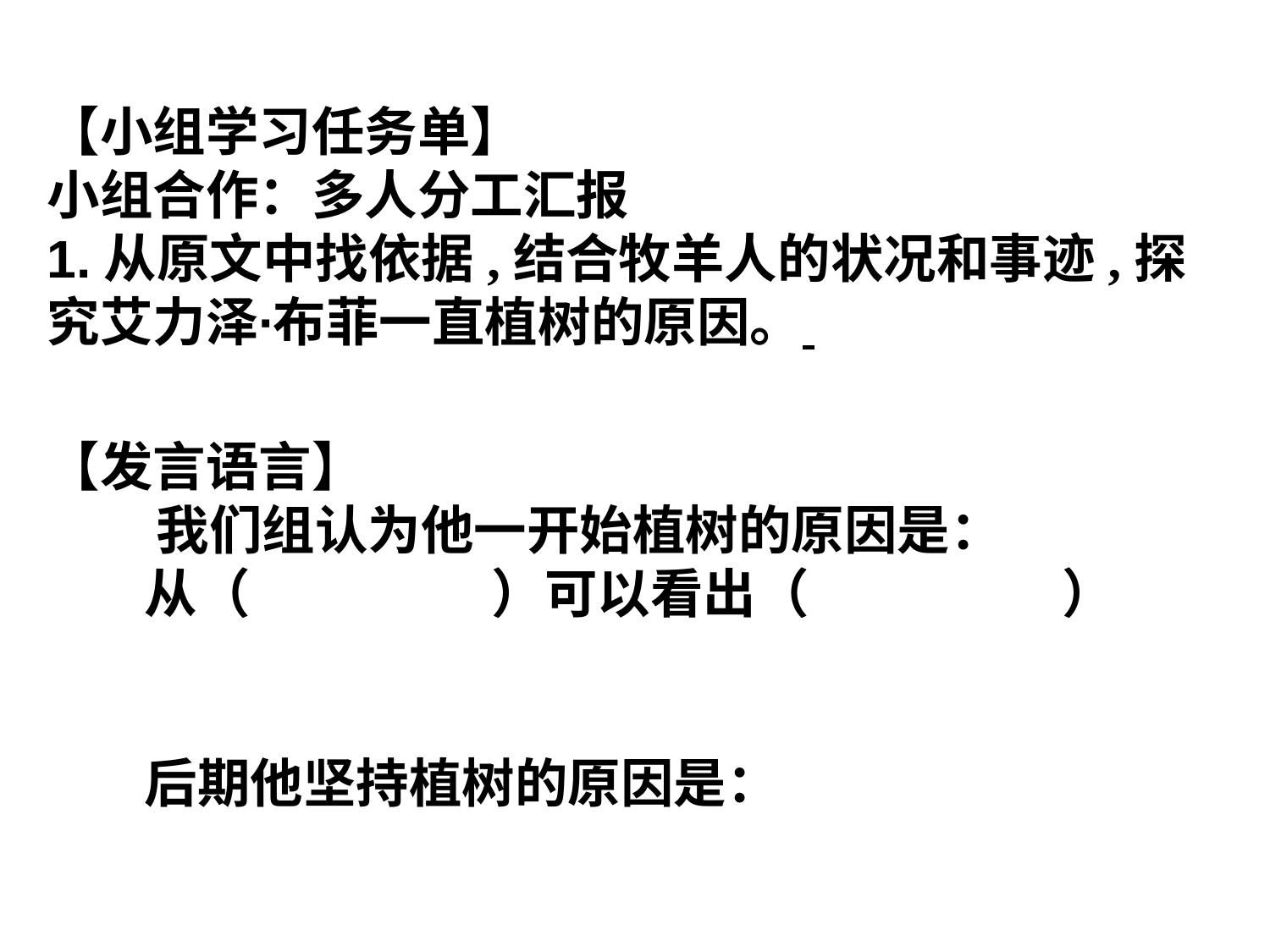

【小组学习任务单】
小组合作：多人分工汇报
1.从原文中找依据,结合牧羊人的状况和事迹,探究艾力泽∙布菲一直植树的原因。
【发言语言】
        我们组认为他一开始植树的原因是：
       从（                    ）可以看出（                     ）

       后期他坚持植树的原因是：